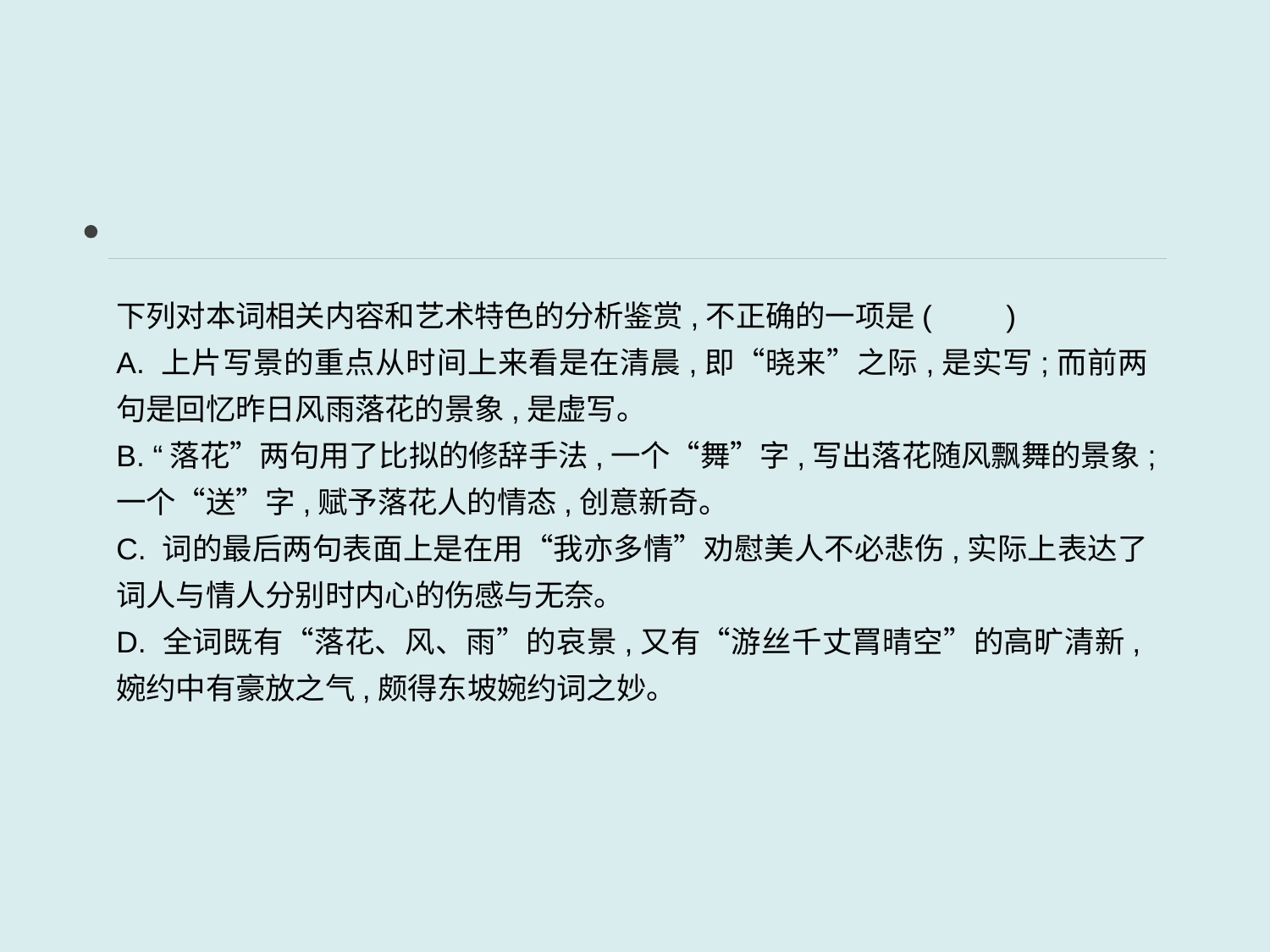

下列对本词相关内容和艺术特色的分析鉴赏,不正确的一项是(　　)
A. 上片写景的重点从时间上来看是在清晨,即“晓来”之际,是实写;而前两句是回忆昨日风雨落花的景象,是虚写。
B. “落花”两句用了比拟的修辞手法,一个“舞”字,写出落花随风飘舞的景象;一个“送”字,赋予落花人的情态,创意新奇。
C. 词的最后两句表面上是在用“我亦多情”劝慰美人不必悲伤,实际上表达了词人与情人分别时内心的伤感与无奈。
D. 全词既有“落花、风、雨”的哀景,又有“游丝千丈罥晴空”的高旷清新,婉约中有豪放之气,颇得东坡婉约词之妙。